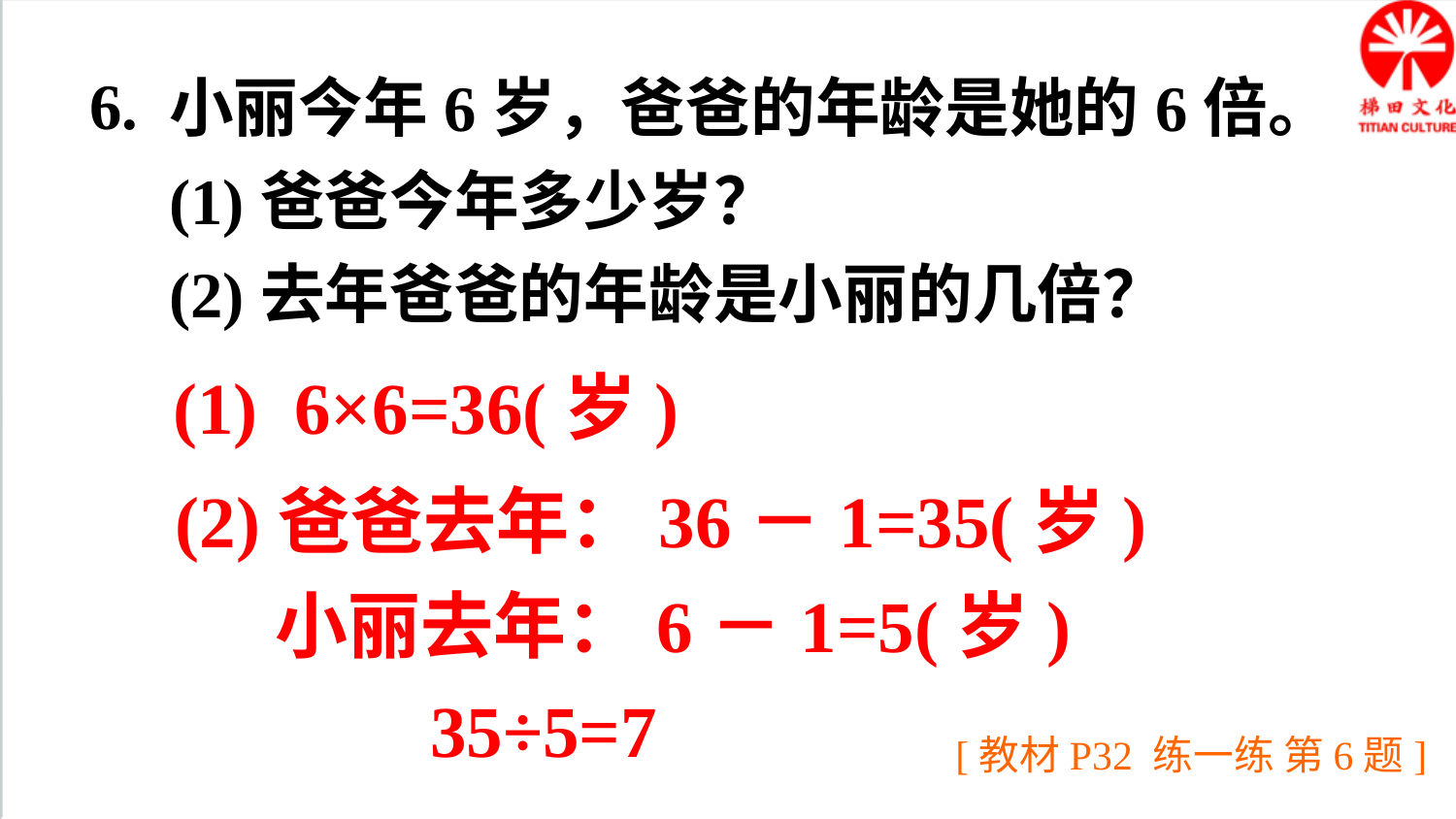

6.
小丽今年6岁，爸爸的年龄是她的6倍。
(1)爸爸今年多少岁？
(2)去年爸爸的年龄是小丽的几倍？
(1)  6×6=36(岁)
(2)爸爸去年：36－1=35(岁)
     小丽去年：6－1=5(岁)
              35÷5=7
[教材P32 练一练 第6题]